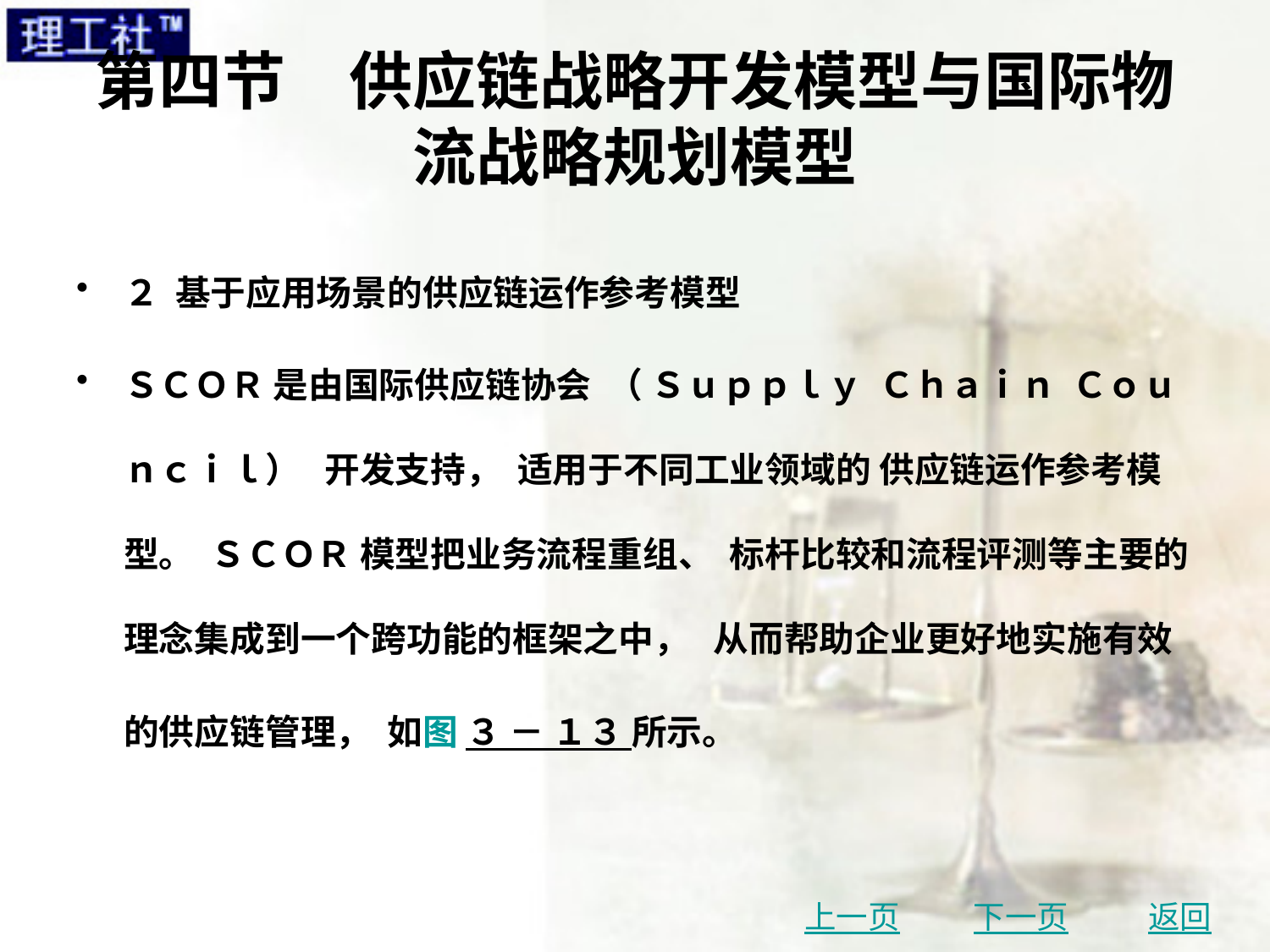

# 第四节　供应链战略开发模型与国际物流战略规划模型
２  基于应用场景的供应链运作参考模型
ＳＣＯＲ 是由国际供应链协会  （ Ｓｕｐｐｌｙ  Ｃｈａｉｎ  Ｃｏｕｎｃｉｌ）   开发支持，  适用于不同工业领域的 供应链运作参考模型。  ＳＣＯＲ 模型把业务流程重组、  标杆比较和流程评测等主要的理念集成到一个跨功能的框架之中，   从而帮助企业更好地实施有效的供应链管理，  如图 ３ － １３ 所示。

上一页
下一页
返回